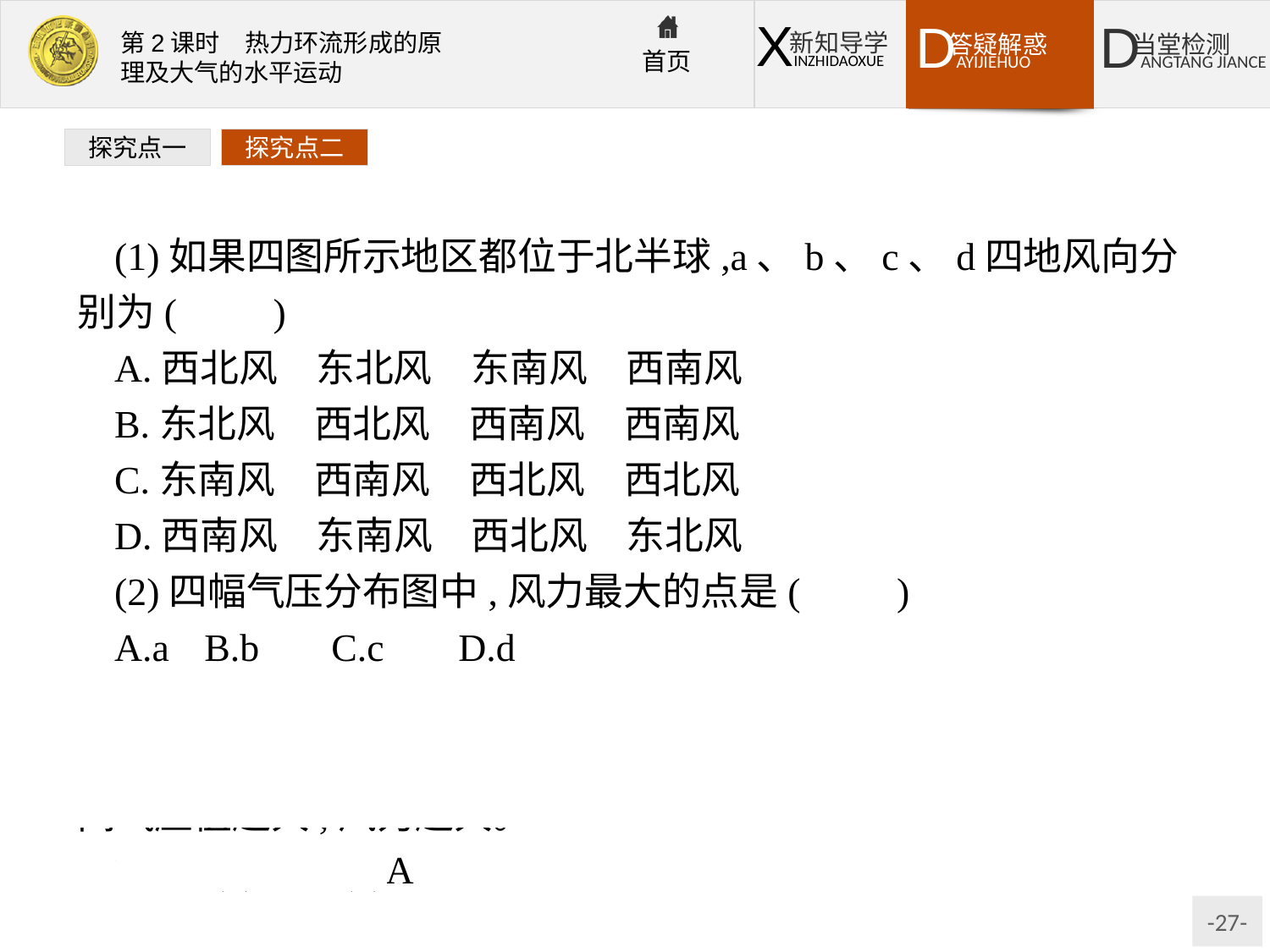

探究点一
探究点二
(1)如果四图所示地区都位于北半球,a、b、c、d四地风向分别为(　　)
A.西北风　东北风　东南风　西南风
B.东北风　西北风　西南风　西南风
C.东南风　西南风　西北风　西北风
D.西南风　东南风　西北风　东北风
(2)四幅气压分布图中,风力最大的点是(　　)
A.a	B.b	C.c	D.d
解析:第(1)题,注意四地气压的高低,风向与等压线应有一定的夹角。第(2)题,注意比例尺的大小与气压值的变化,单位距离间气压值越大,风力越大。
答案:(1)B　(2)A